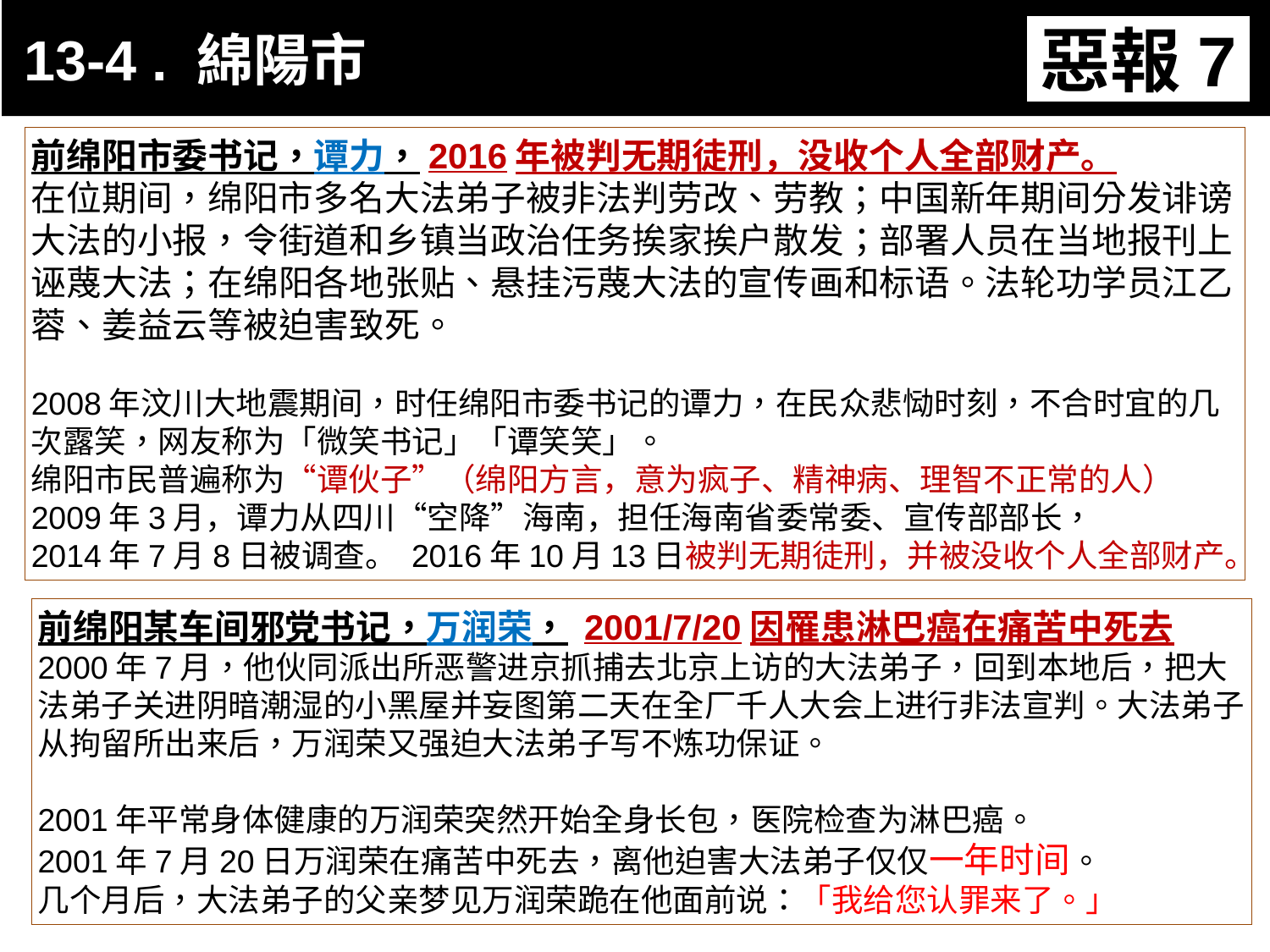

13-4 . 綿陽市
惡報7

11-3. XX市官員惡報實例
前绵阳市委书记，谭力，2016年被判无期徒刑，没收个人全部财产。
在位期间，绵阳市多名大法弟子被非法判劳改、劳教；中国新年期间分发诽谤大法的小报，令街道和乡镇当政治任务挨家挨户散发；部署人员在当地报刊上诬蔑大法；在绵阳各地张贴、悬挂污蔑大法的宣传画和标语。法轮功学员江乙蓉、姜益云等被迫害致死。

2008年汶川大地震期间，时任绵阳市委书记的谭力，在民众悲恸时刻，不合时宜的几次露笑，网友称为「微笑书记」「谭笑笑」。
绵阳市民普遍称为“谭伙子”（绵阳方言，意为疯子、精神病、理智不正常的人）
2009年3月，谭力从四川“空降”海南，担任海南省委常委、宣传部部长，
2014年7月8日被调查。 2016年10月13日被判无期徒刑，并被没收个人全部财产。
前绵阳某车间邪党书记，万润荣， 2001/7/20因罹患淋巴癌在痛苦中死去
2000年7月，他伙同派出所恶警进京抓捕去北京上访的大法弟子，回到本地后，把大法弟子关进阴暗潮湿的小黑屋并妄图第二天在全厂千人大会上进行非法宣判。大法弟子从拘留所出来后，万润荣又强迫大法弟子写不炼功保证。

2001年平常身体健康的万润荣突然开始全身长包，医院检查为淋巴癌。
2001年7月20日万润荣在痛苦中死去，离他迫害大法弟子仅仅一年时间。
几个月后，大法弟子的父亲梦见万润荣跪在他面前说：「我给您认罪来了。」